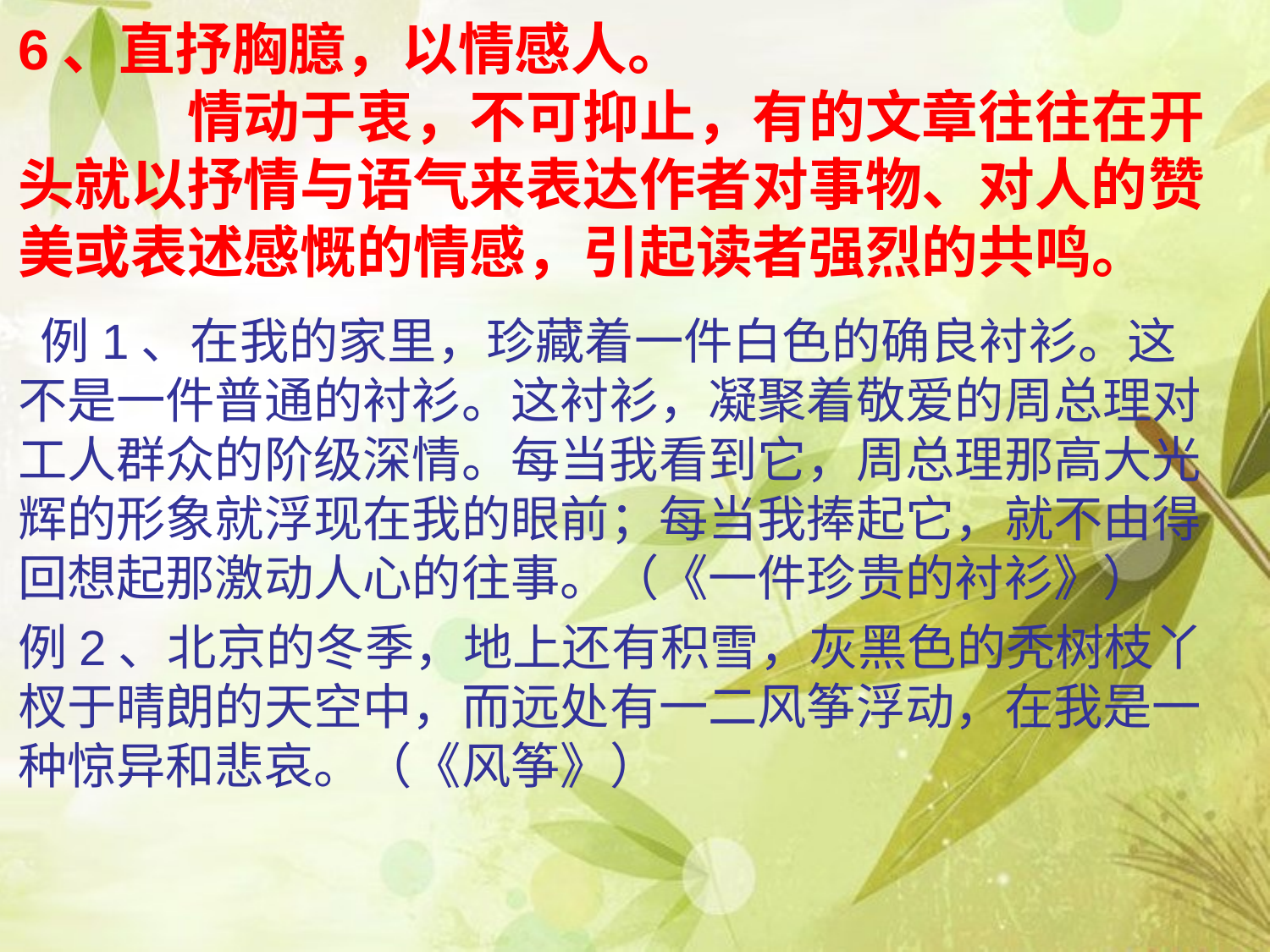

# 6、直抒胸臆，以情感人。 　　　情动于衷，不可抑止，有的文章往往在开头就以抒情与语气来表达作者对事物、对人的赞美或表述感慨的情感，引起读者强烈的共鸣。
 例1、在我的家里，珍藏着一件白色的确良衬衫。这不是一件普通的衬衫。这衬衫，凝聚着敬爱的周总理对工人群众的阶级深情。每当我看到它，周总理那高大光辉的形象就浮现在我的眼前；每当我捧起它，就不由得回想起那激动人心的往事。（《一件珍贵的衬衫》）
例2、北京的冬季，地上还有积雪，灰黑色的秃树枝丫杈于晴朗的天空中，而远处有一二风筝浮动，在我是一种惊异和悲哀。（《风筝》）